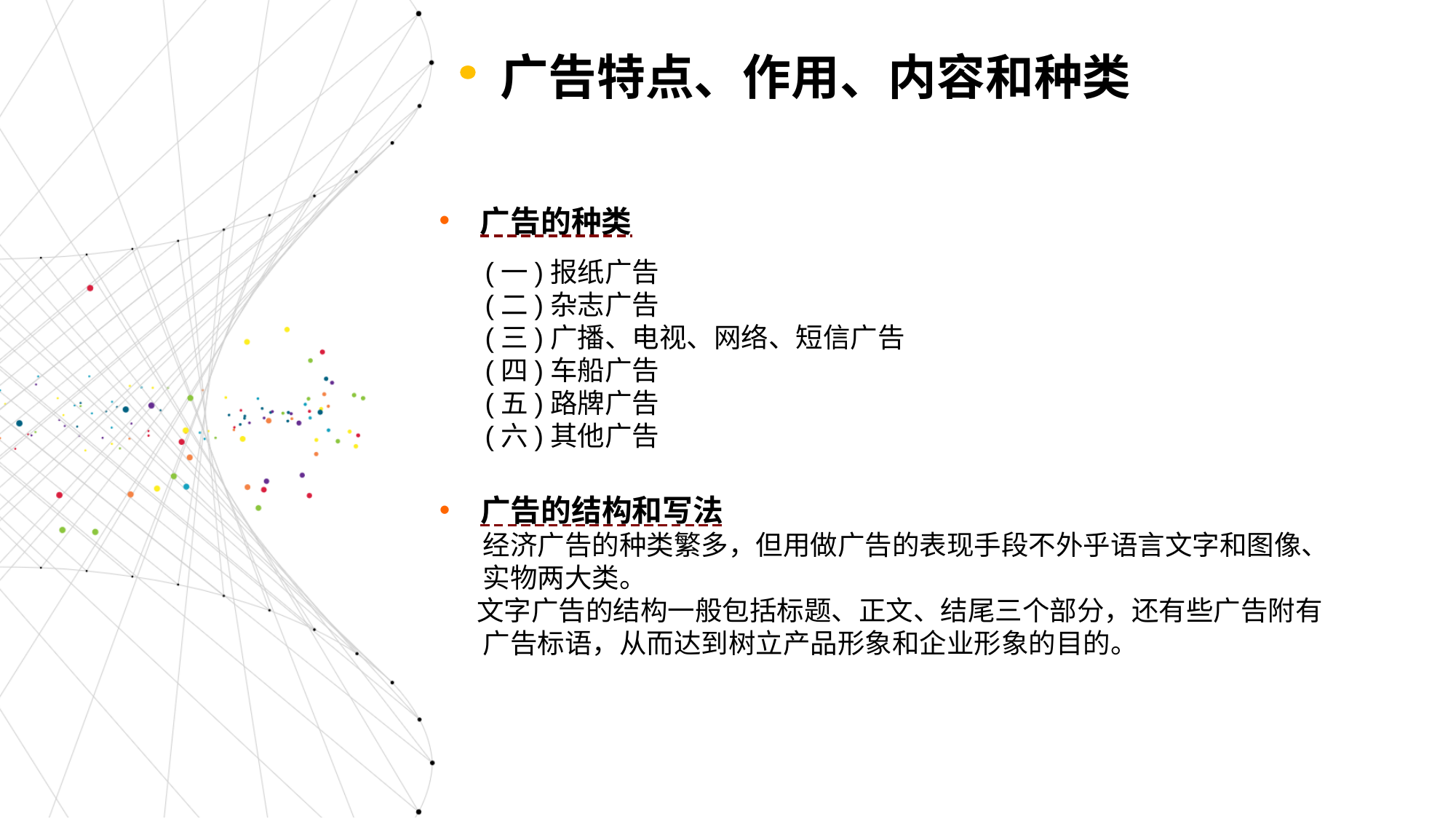

广告特点、作用、内容和种类

广告的种类
      (一)报纸广告
      (二)杂志广告
      (三)广播、电视、网络、短信广告
      (四)车船广告
      (五)路牌广告
      (六)其他广告
广告的结构和写法
      经济广告的种类繁多，但用做广告的表现手段不外乎语言文字和图像、
      实物两大类。
     文字广告的结构一般包括标题、正文、结尾三个部分，还有些广告附有
      广告标语，从而达到树立产品形象和企业形象的目的。